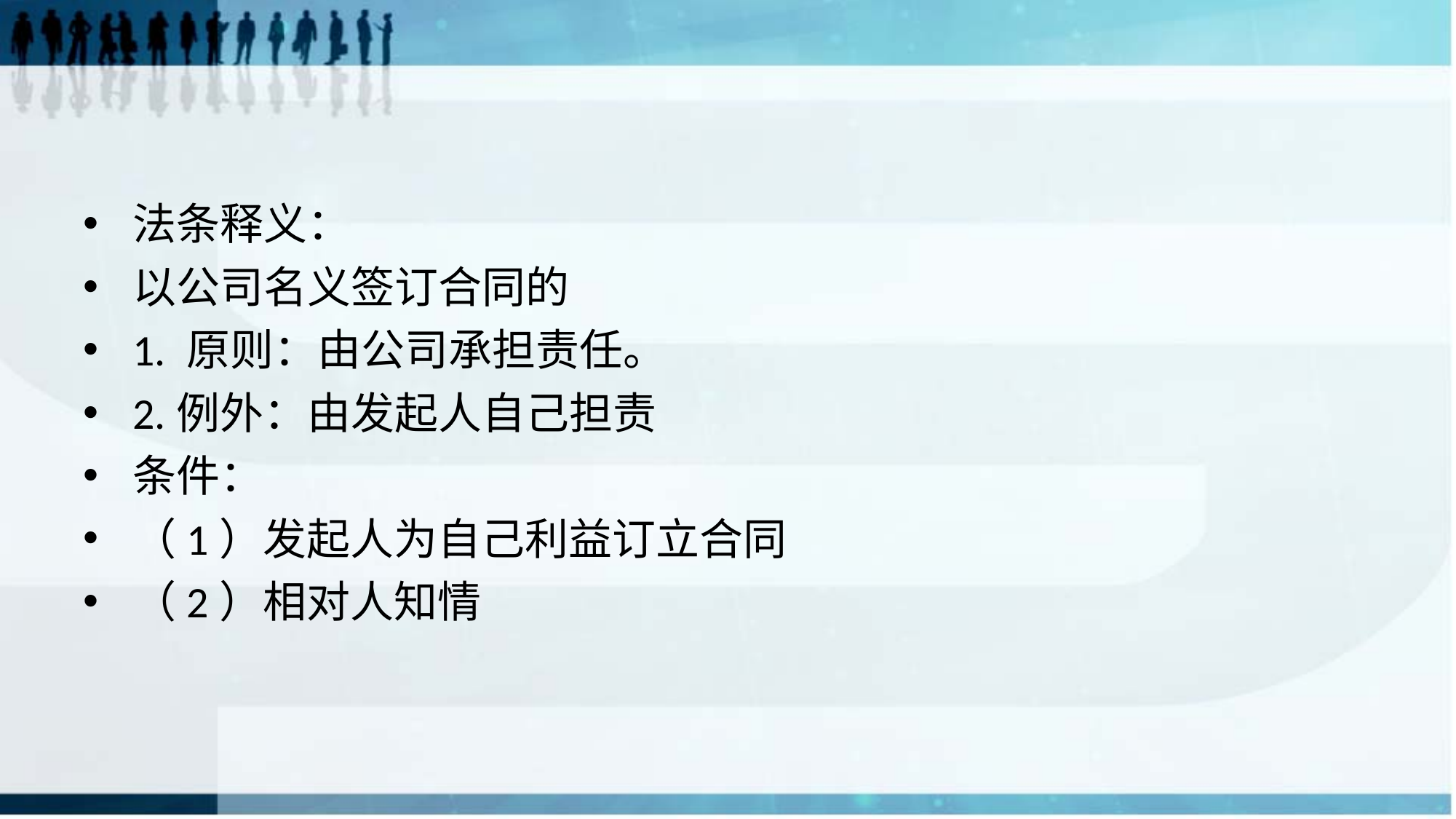

#
法条释义：
以公司名义签订合同的
1. 原则：由公司承担责任。
2.例外：由发起人自己担责
条件：
（1）发起人为自己利益订立合同
（2）相对人知情